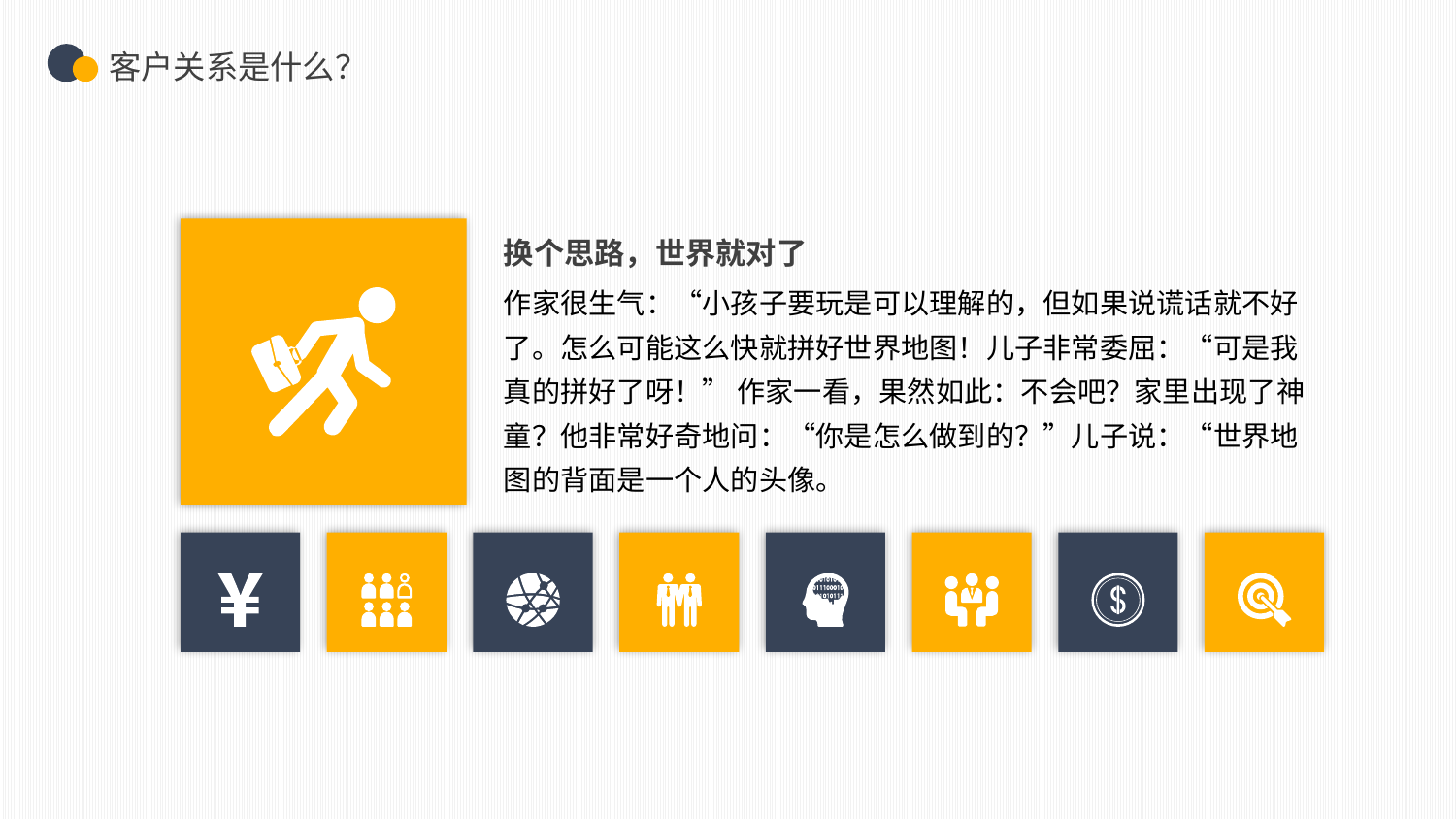

换个思路，世界就对了
作家很生气：“小孩子要玩是可以理解的，但如果说谎话就不好了。怎么可能这么快就拼好世界地图！儿子非常委屈：“可是我真的拼好了呀！” 作家一看，果然如此：不会吧？家里出现了神童？他非常好奇地问：“你是怎么做到的？”儿子说：“世界地图的背面是一个人的头像。